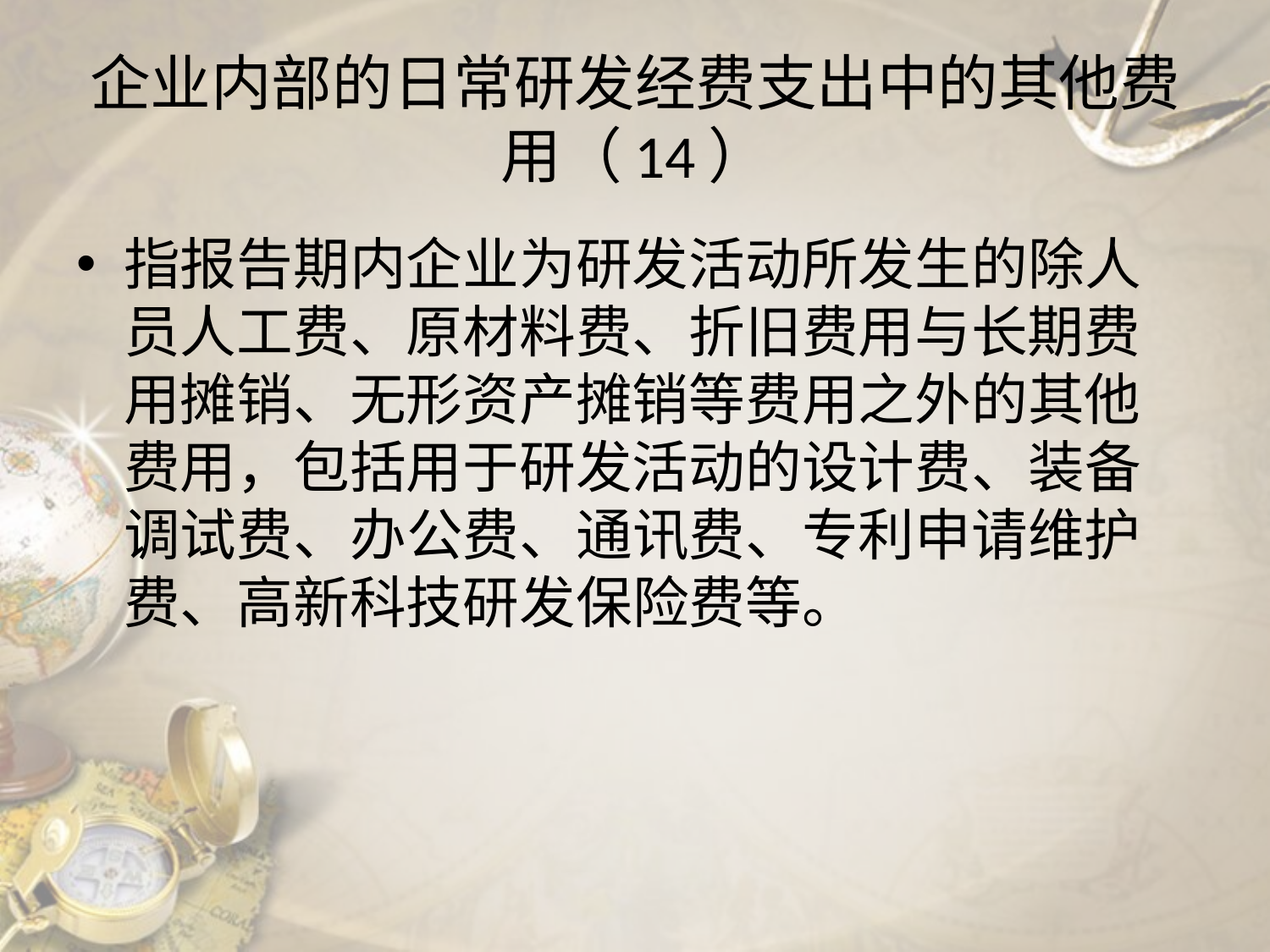

# 企业内部的日常研发经费支出中的其他费用（14）
指报告期内企业为研发活动所发生的除人员人工费、原材料费、折旧费用与长期费用摊销、无形资产摊销等费用之外的其他费用，包括用于研发活动的设计费、装备调试费、办公费、通讯费、专利申请维护费、高新科技研发保险费等。